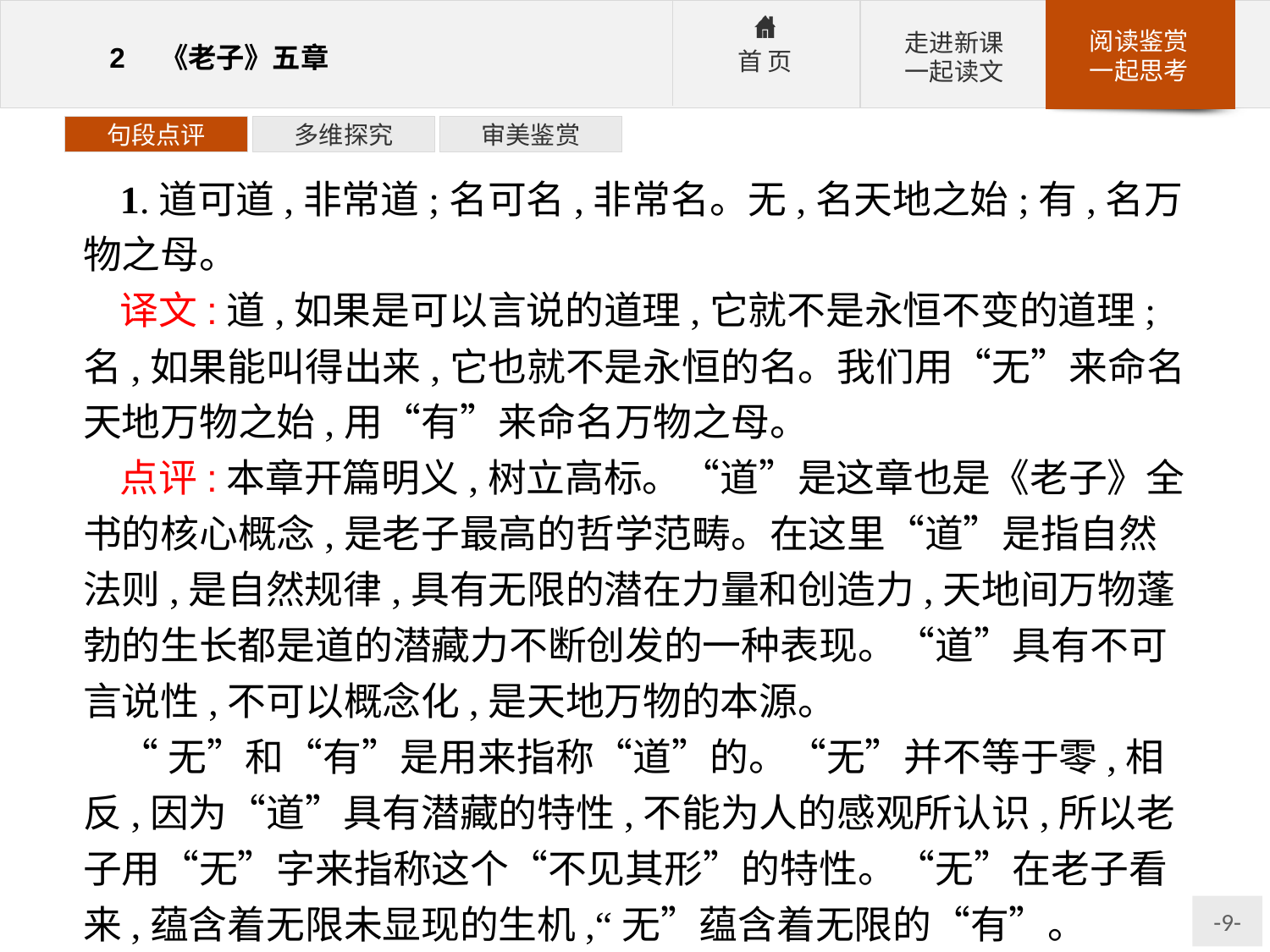

句段点评
多维探究
审美鉴赏
1.道可道,非常道;名可名,非常名。无,名天地之始;有,名万物之母。
译文:道,如果是可以言说的道理,它就不是永恒不变的道理;名,如果能叫得出来,它也就不是永恒的名。我们用“无”来命名天地万物之始,用“有”来命名万物之母。
点评:本章开篇明义,树立高标。“道”是这章也是《老子》全书的核心概念,是老子最高的哲学范畴。在这里“道”是指自然法则,是自然规律,具有无限的潜在力量和创造力,天地间万物蓬勃的生长都是道的潜藏力不断创发的一种表现。“道”具有不可言说性,不可以概念化,是天地万物的本源。
“无”和“有”是用来指称“道”的。“无”并不等于零,相反,因为“道”具有潜藏的特性,不能为人的感观所认识,所以老子用“无”字来指称这个“不见其形”的特性。“无”在老子看来,蕴含着无限未显现的生机,“无”蕴含着无限的“有”。